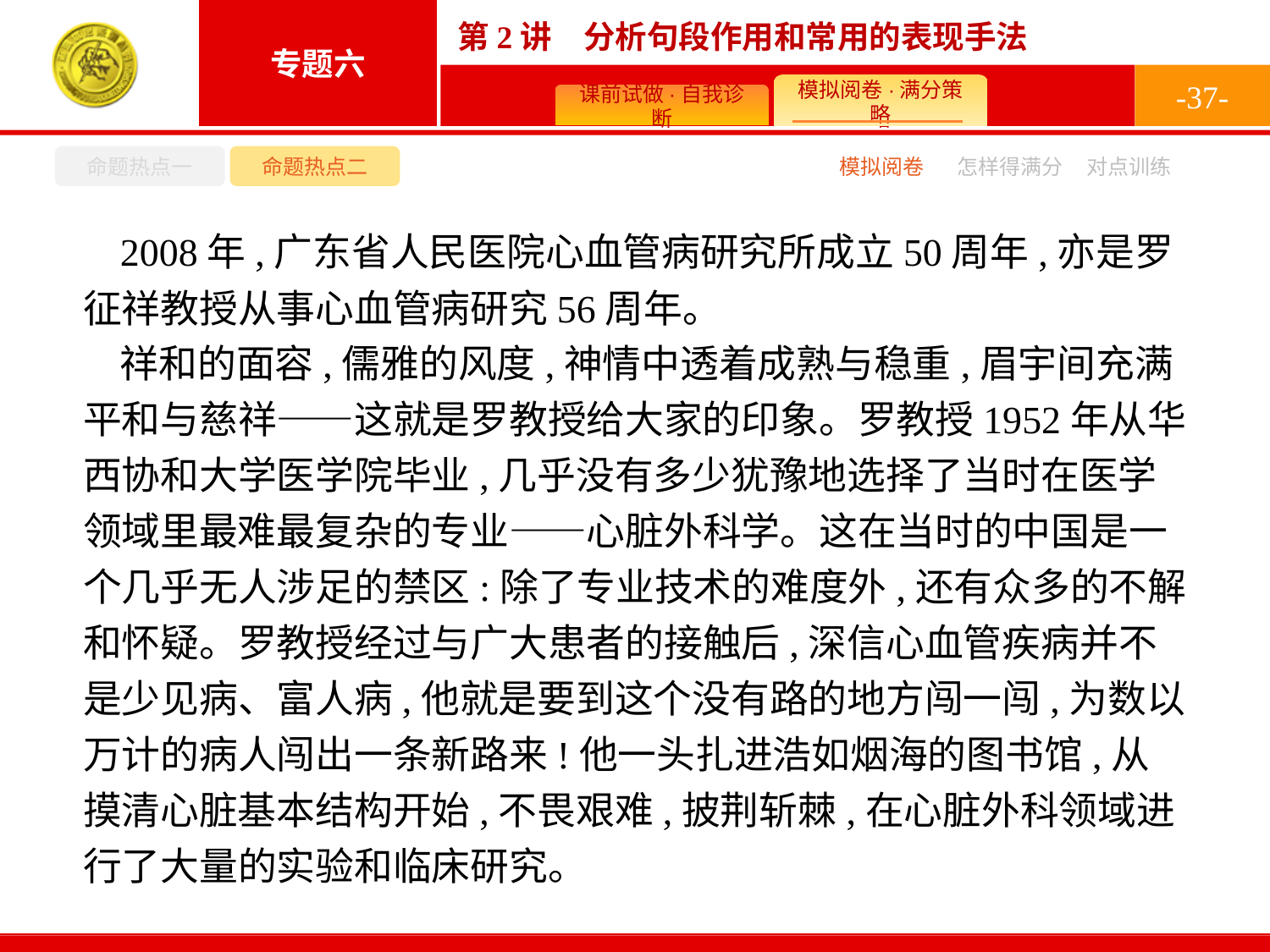

-37-
命题热点一
命题热点二
怎样得满分
模拟阅卷
对点训练
2008年,广东省人民医院心血管病研究所成立50周年,亦是罗征祥教授从事心血管病研究56周年。
祥和的面容,儒雅的风度,神情中透着成熟与稳重,眉宇间充满平和与慈祥——这就是罗教授给大家的印象。罗教授1952年从华西协和大学医学院毕业,几乎没有多少犹豫地选择了当时在医学领域里最难最复杂的专业——心脏外科学。这在当时的中国是一个几乎无人涉足的禁区:除了专业技术的难度外,还有众多的不解和怀疑。罗教授经过与广大患者的接触后,深信心血管疾病并不是少见病、富人病,他就是要到这个没有路的地方闯一闯,为数以万计的病人闯出一条新路来!他一头扎进浩如烟海的图书馆,从摸清心脏基本结构开始,不畏艰难,披荆斩棘,在心脏外科领域进行了大量的实验和临床研究。